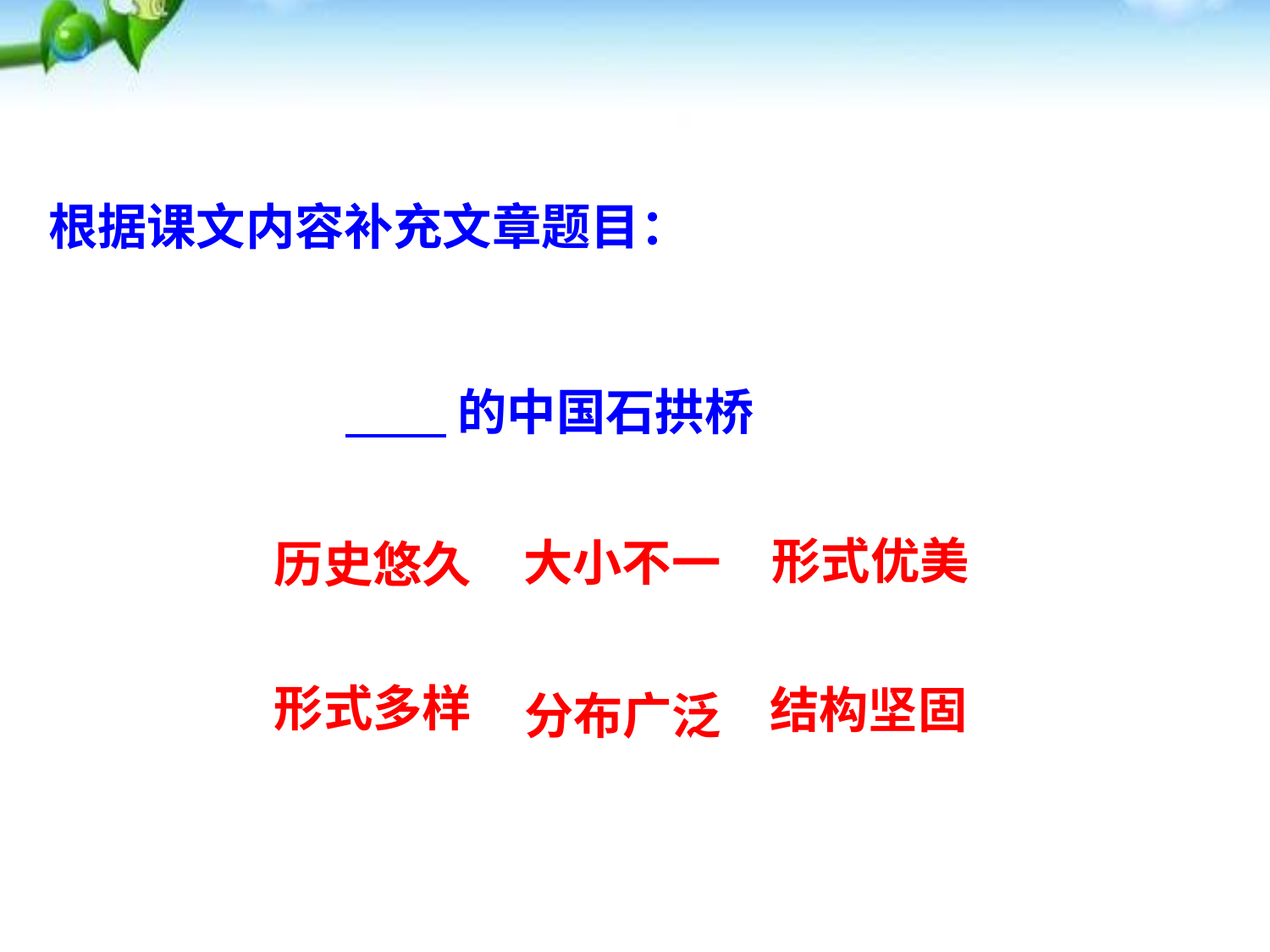

根据课文内容补充文章题目：
         的中国石拱桥
形式优美
大小不一
历史悠久
形式多样
结构坚固
分布广泛